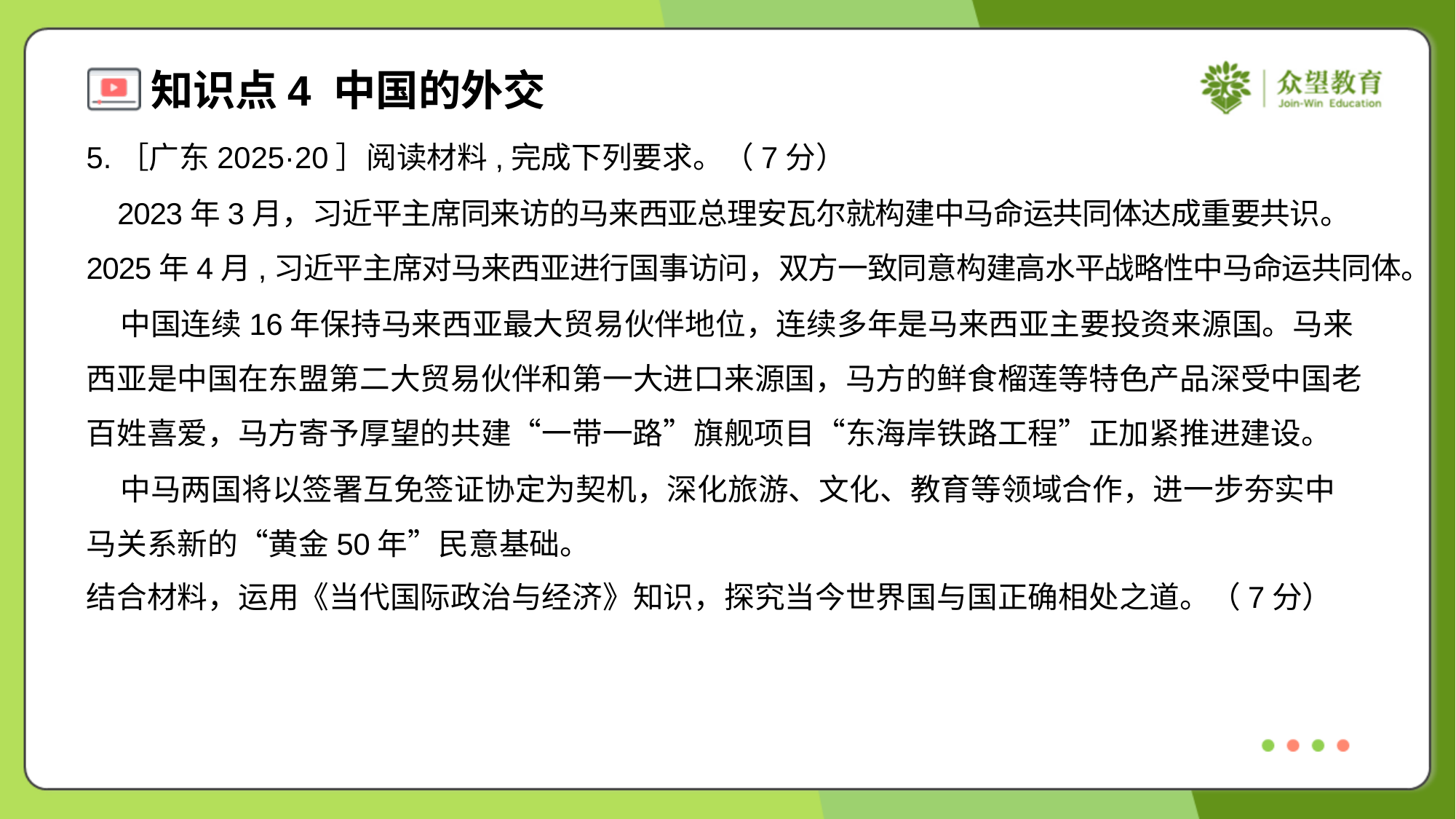

5.［广东2025·20］阅读材料,完成下列要求。（7分）
    2023年3月，习近平主席同来访的马来西亚总理安瓦尔就构建中马命运共同体达成重要共识。
2025年4月,习近平主席对马来西亚进行国事访问，双方一致同意构建高水平战略性中马命运共同体。
    中国连续16年保持马来西亚最大贸易伙伴地位，连续多年是马来西亚主要投资来源国。马来
西亚是中国在东盟第二大贸易伙伴和第一大进口来源国，马方的鲜食榴莲等特色产品深受中国老
百姓喜爱，马方寄予厚望的共建“一带一路”旗舰项目“东海岸铁路工程”正加紧推进建设。
    中马两国将以签署互免签证协定为契机，深化旅游、文化、教育等领域合作，进一步夯实中
马关系新的“黄金50年”民意基础。
结合材料，运用《当代国际政治与经济》知识，探究当今世界国与国正确相处之道。（7分）